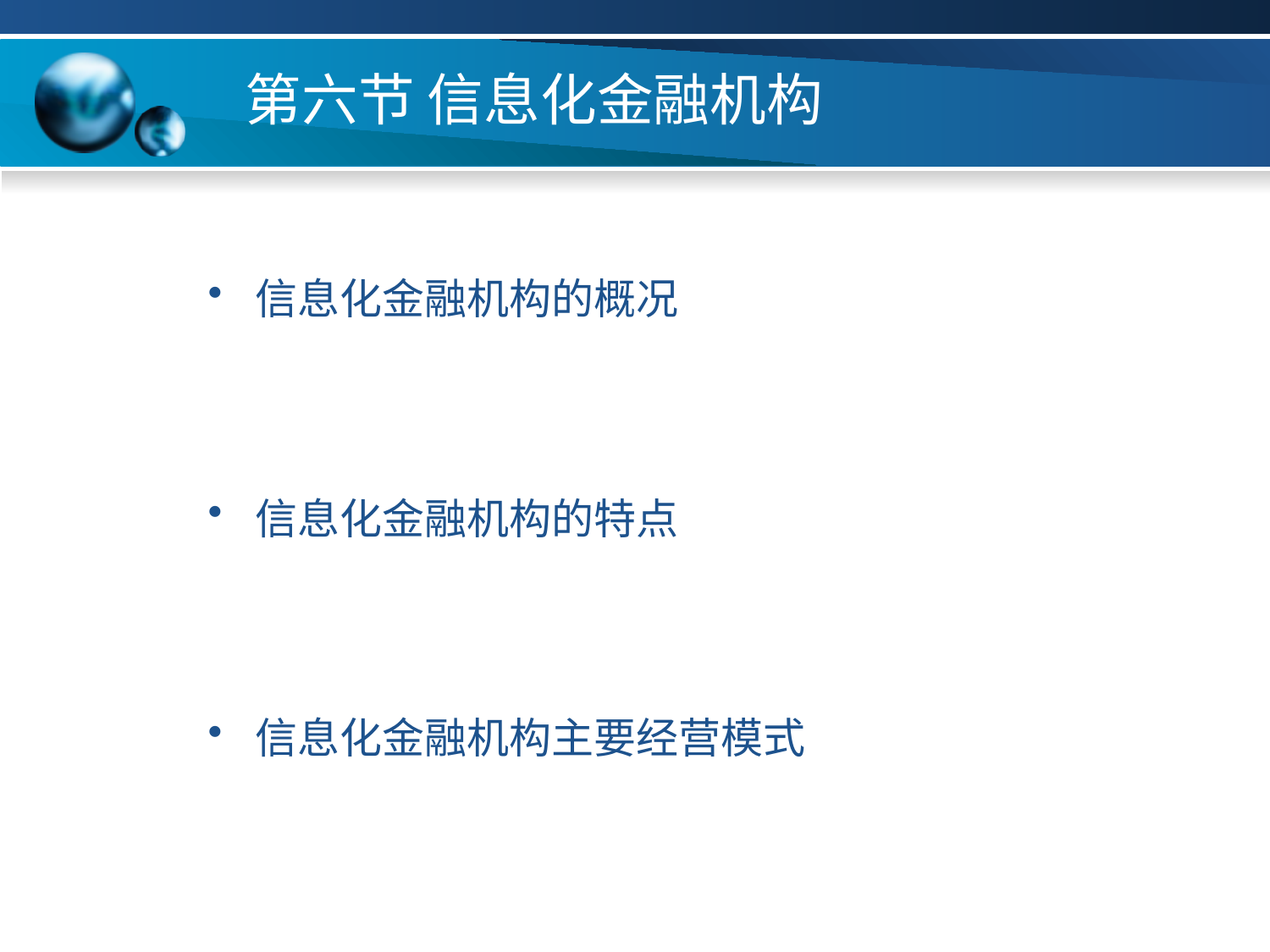

# 第六节 信息化金融机构
信息化金融机构的概况
信息化金融机构的特点
信息化金融机构主要经营模式